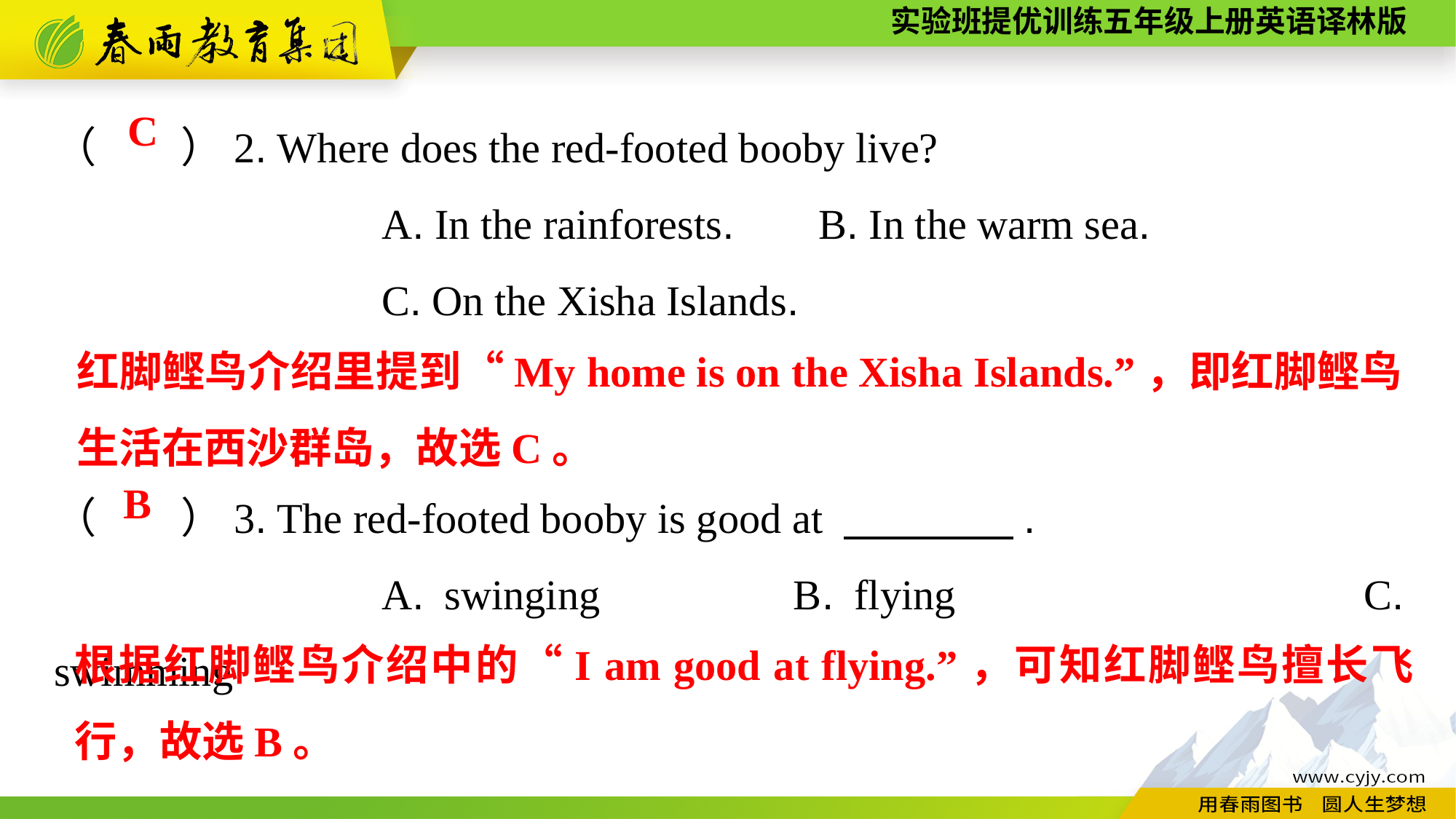

（　　）2. Where does the red-footed booby live?
			A. In the rainforests.	B. In the warm sea.
			C. On the Xisha Islands.

（　　）3. The red-footed booby is good at 　　　　.
			A. swinging	         B. flying				C. swimming
C
红脚鲣鸟介绍里提到“My home is on the Xisha Islands.”，即红脚鲣鸟生活在西沙群岛，故选C。
B
根据红脚鲣鸟介绍中的“I am good at flying.”，可知红脚鲣鸟擅长飞行，故选B。